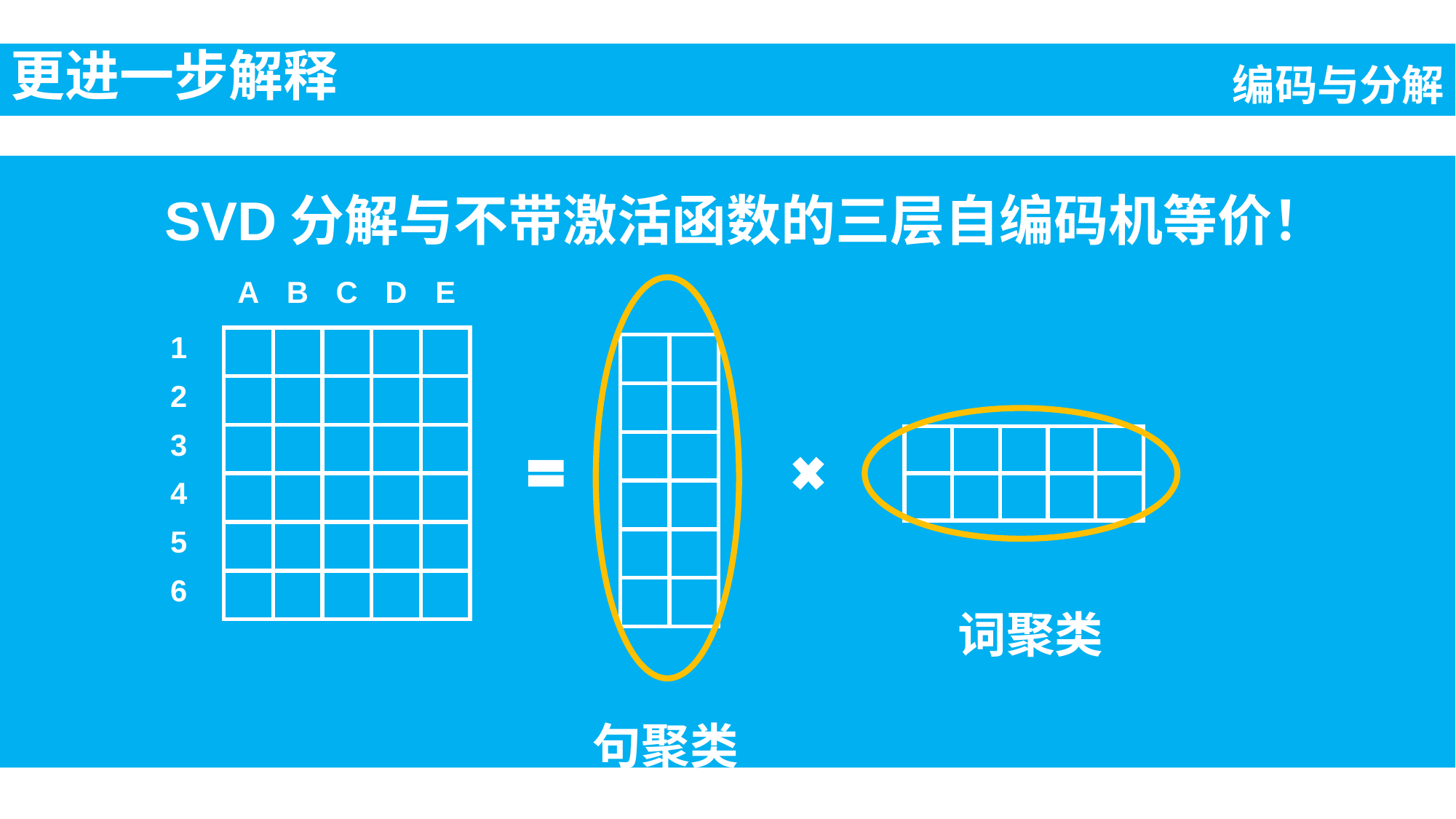

更进一步解释
编码与分解
SVD分解与不带激活函数的三层自编码机等价！
| A | B | C | D | E |
| --- | --- | --- | --- | --- |

| 1 |
| --- |
| 2 |
| 3 |
| 4 |
| 5 |
| 6 |
|  |  |  |  |  |
| --- | --- | --- | --- | --- |
|  |  |  |  |  |
|  |  |  |  |  |
|  |  |  |  |  |
|  |  |  |  |  |
|  |  |  |  |  |
|  |  |
| --- | --- |
|  |  |
|  |  |
|  |  |
|  |  |
|  |  |

|  |  |  |  |  |
| --- | --- | --- | --- | --- |
|  |  |  |  |  |

词聚类
句聚类